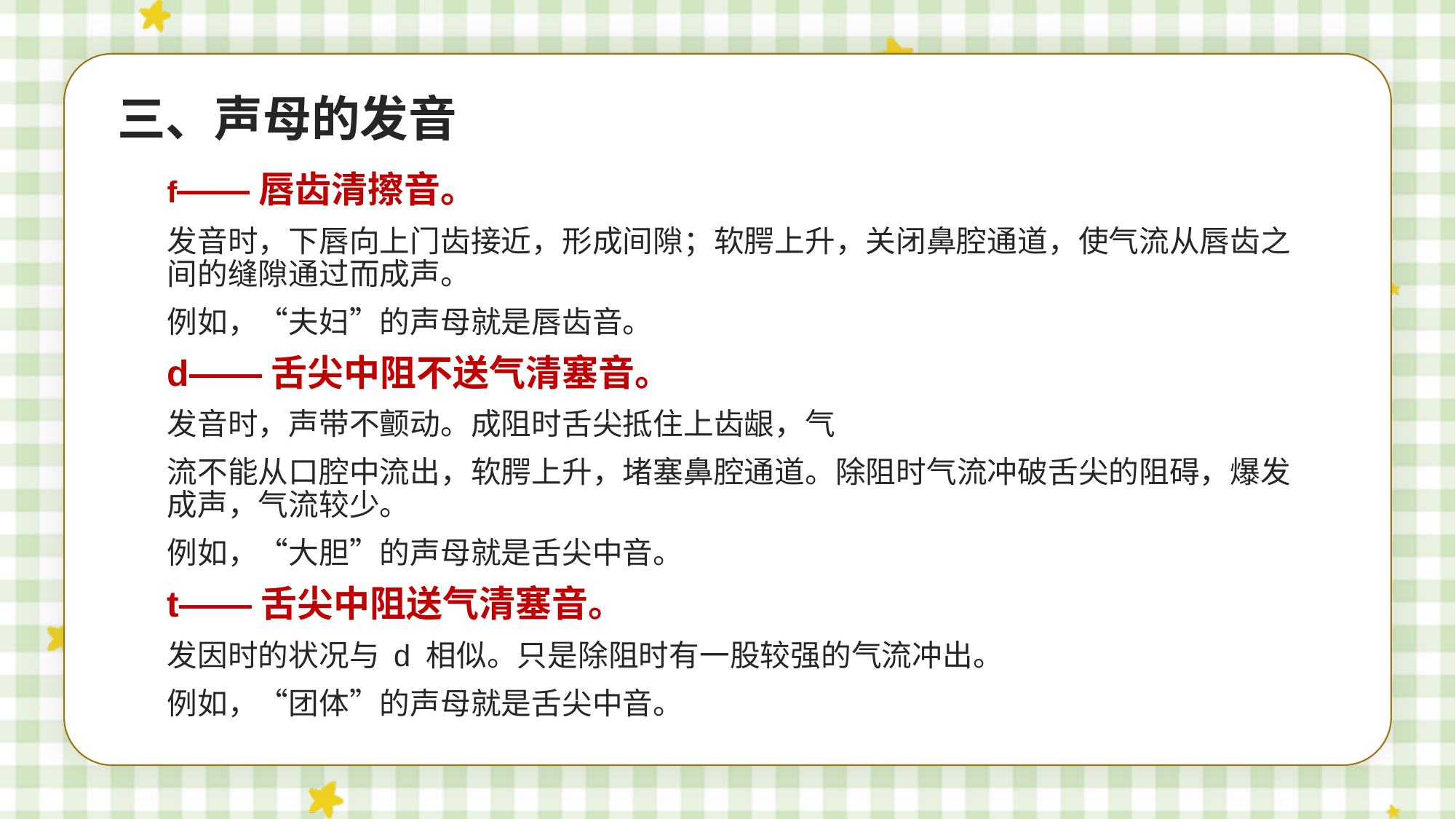

三、声母的发音
f——唇齿清擦音。
发音时，下唇向上门齿接近，形成间隙；软腭上升，关闭鼻腔通道，使气流从唇齿之间的缝隙通过而成声。
例如，“夫妇”的声母就是唇齿音。
d——舌尖中阻不送气清塞音。
发音时，声带不颤动。成阻时舌尖抵住上齿龈，气
流不能从口腔中流出，软腭上升，堵塞鼻腔通道。除阻时气流冲破舌尖的阻碍，爆发成声，气流较少。
例如，“大胆”的声母就是舌尖中音。
t——舌尖中阻送气清塞音。
发因时的状况与 d 相似。只是除阻时有一股较强的气流冲出。
例如，“团体”的声母就是舌尖中音。